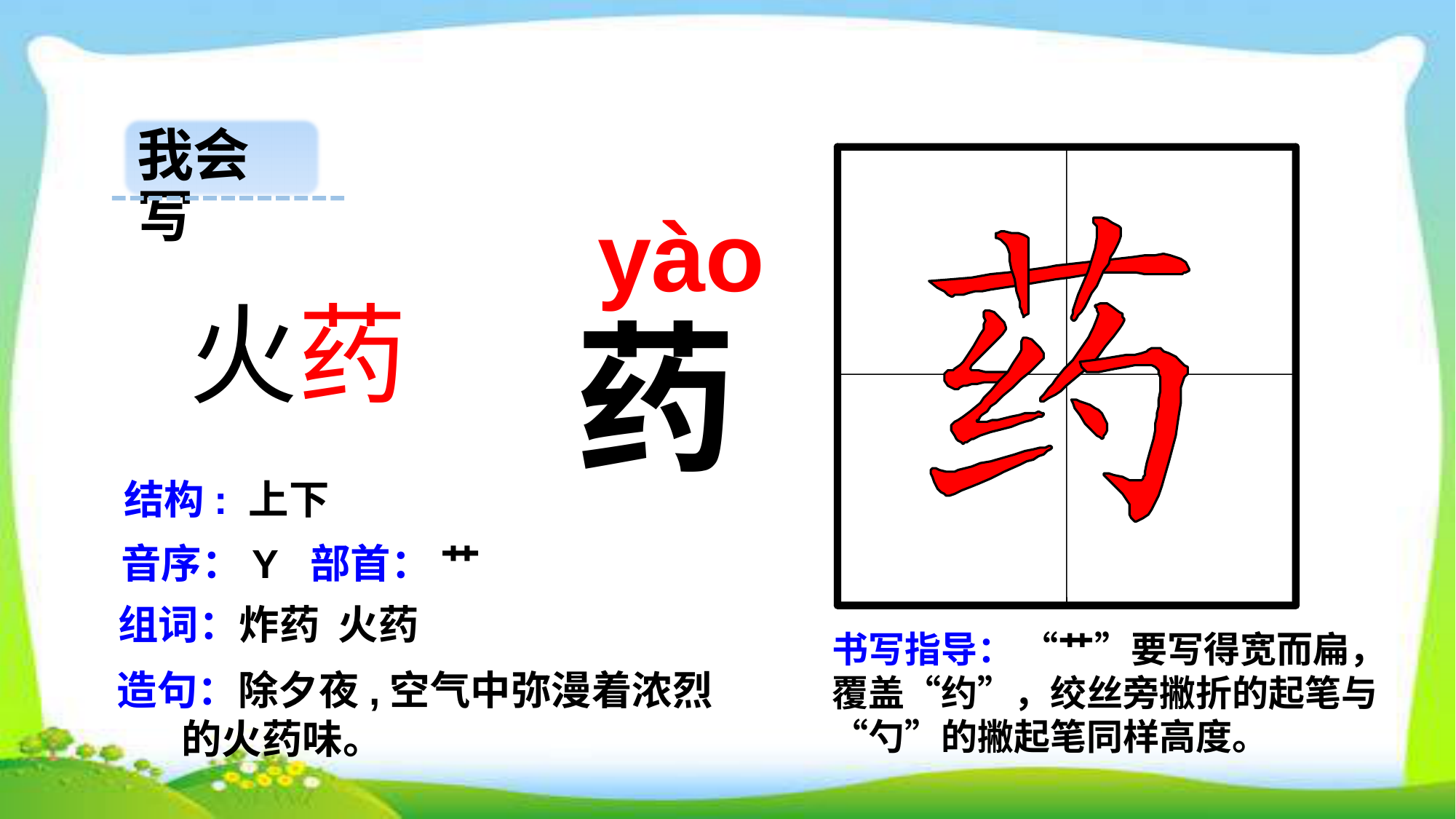

我会写

  yào

 火药
药

结构: 上下
音序：Y  部首： 艹

组词：炸药  火药
书写指导： “艹”要写得宽而扁，覆盖“约”，绞丝旁撇折的起笔与“勺”的撇起笔同样高度。

造句：除夕夜,空气中弥漫着浓烈
      的火药味。